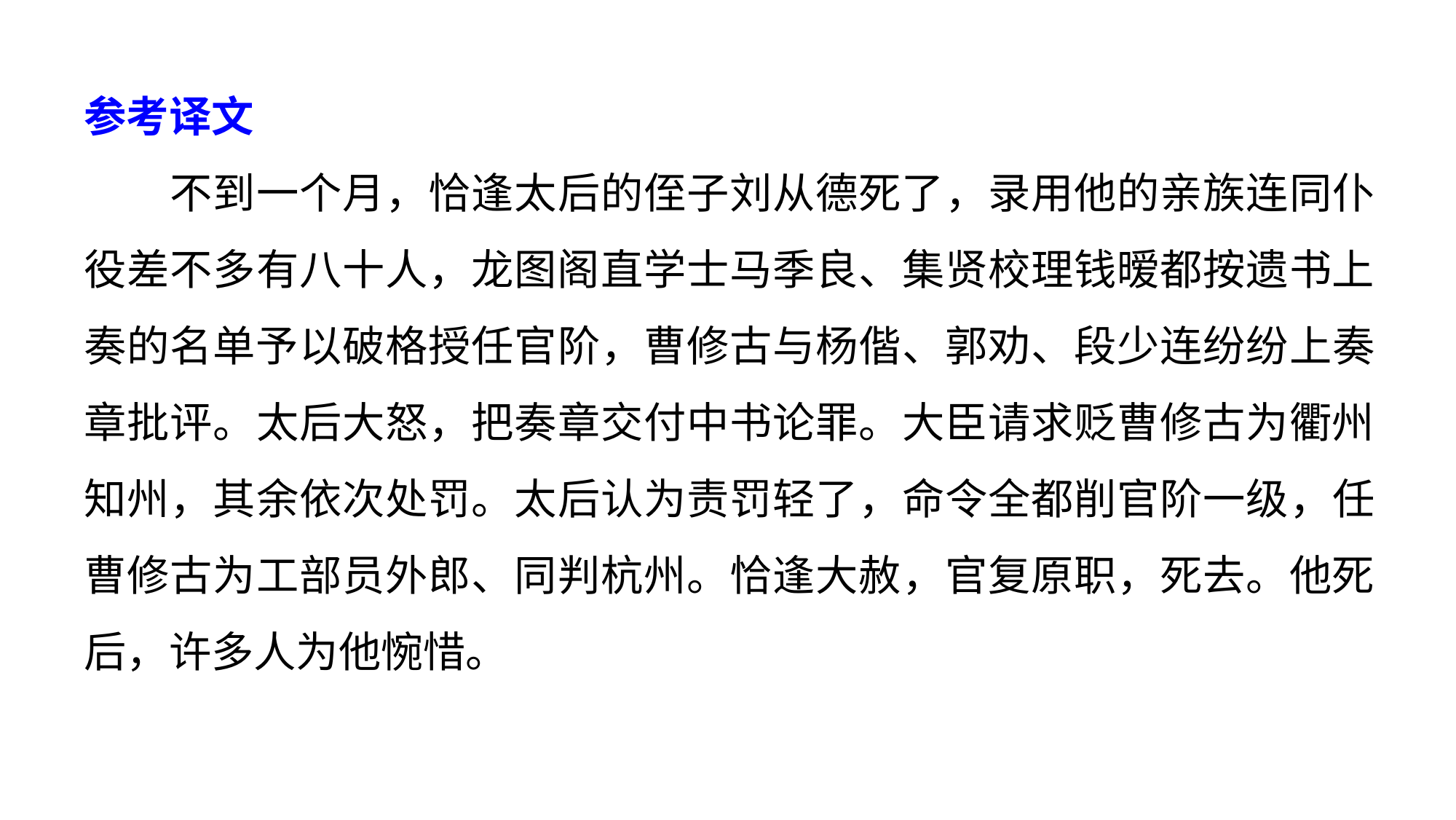

参考译文
不到一个月，恰逢太后的侄子刘从德死了，录用他的亲族连同仆役差不多有八十人，龙图阁直学士马季良、集贤校理钱暧都按遗书上奏的名单予以破格授任官阶，曹修古与杨偕、郭劝、段少连纷纷上奏章批评。太后大怒，把奏章交付中书论罪。大臣请求贬曹修古为衢州知州，其余依次处罚。太后认为责罚轻了，命令全都削官阶一级，任曹修古为工部员外郎、同判杭州。恰逢大赦，官复原职，死去。他死后，许多人为他惋惜。